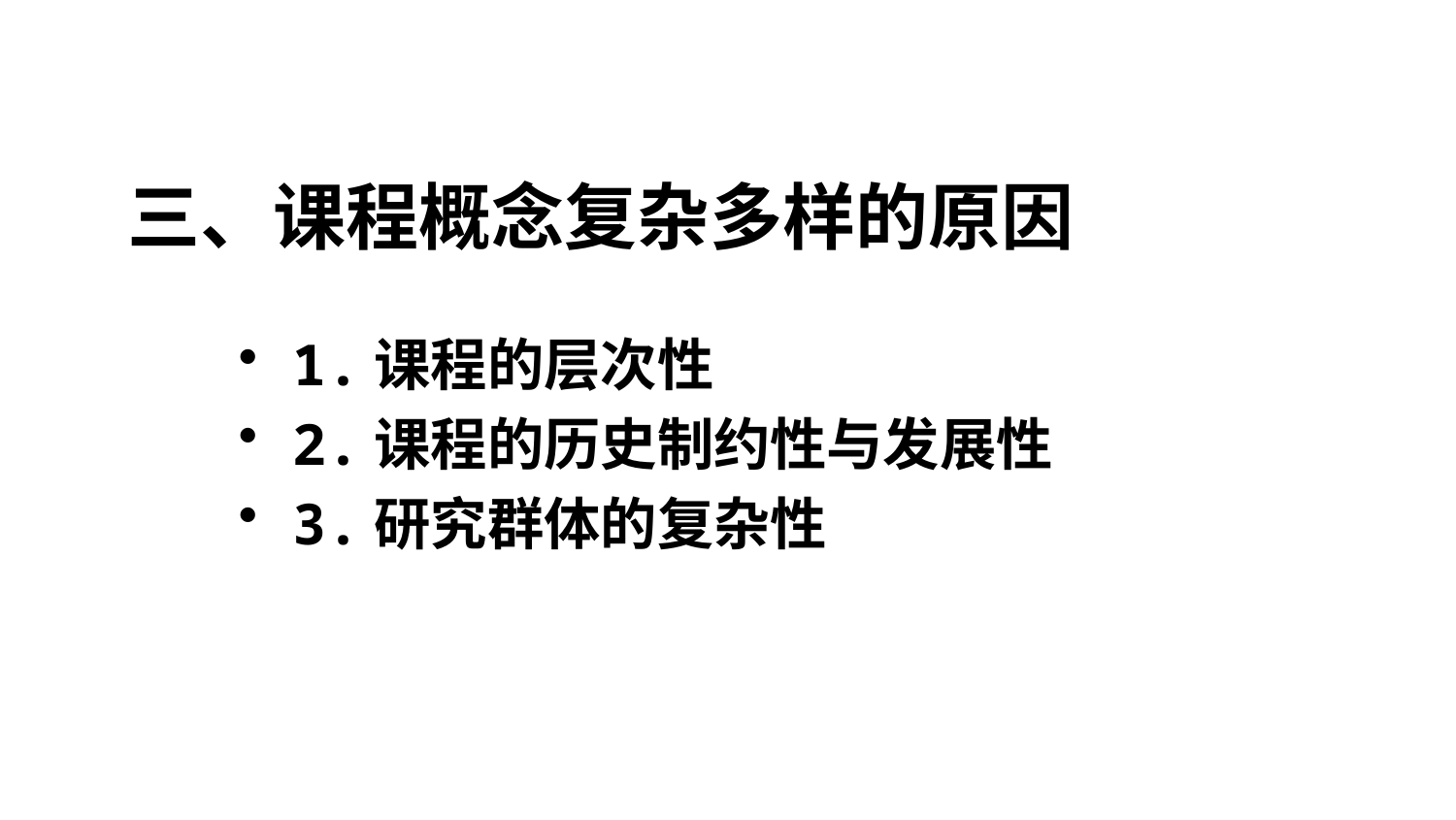

# 三、课程概念复杂多样的原因
1.课程的层次性
2.课程的历史制约性与发展性
3.研究群体的复杂性